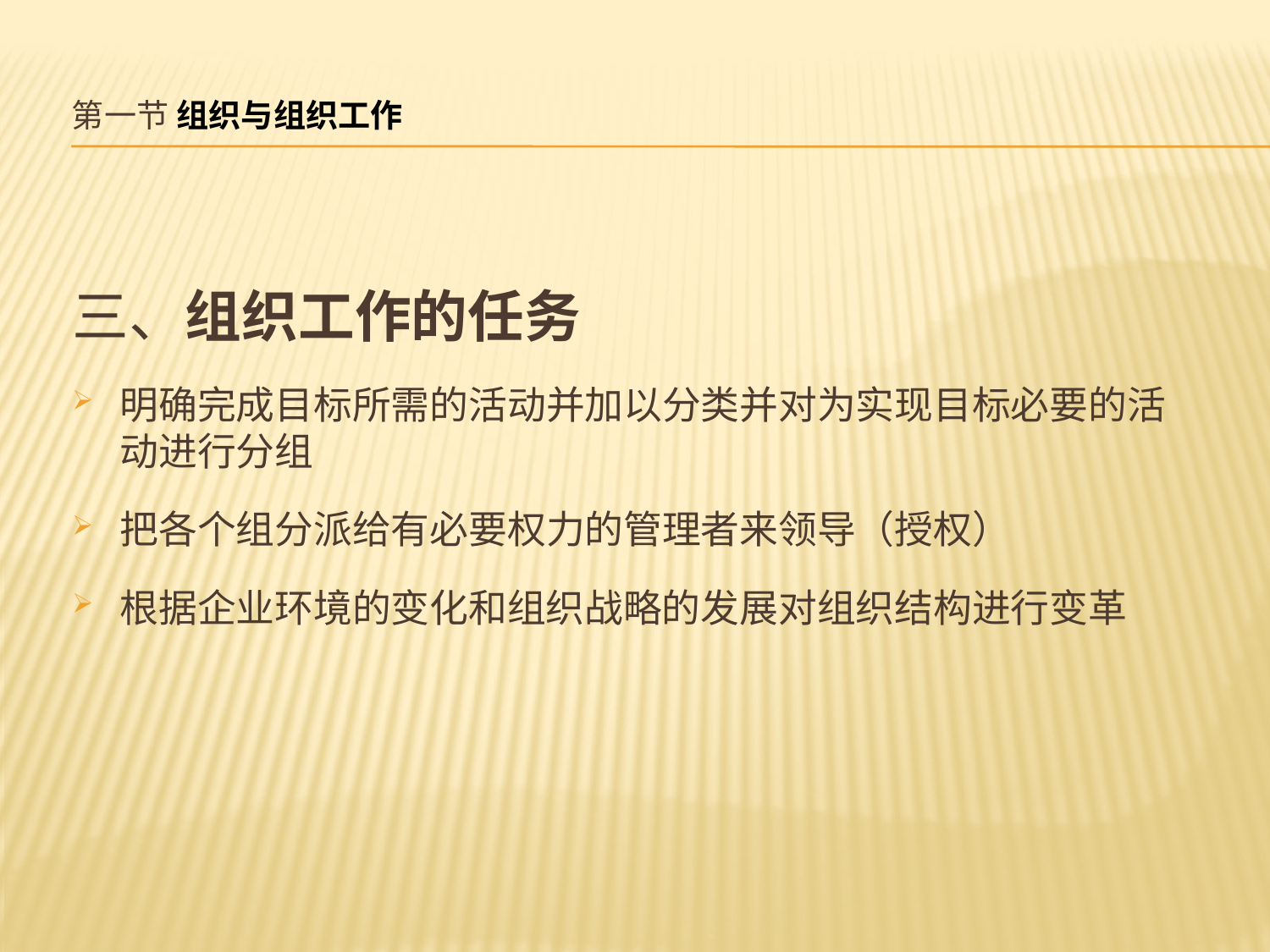

# 第一节 组织与组织工作

三、组织工作的任务
明确完成目标所需的活动并加以分类并对为实现目标必要的活动进行分组
把各个组分派给有必要权力的管理者来领导（授权）
根据企业环境的变化和组织战略的发展对组织结构进行变革